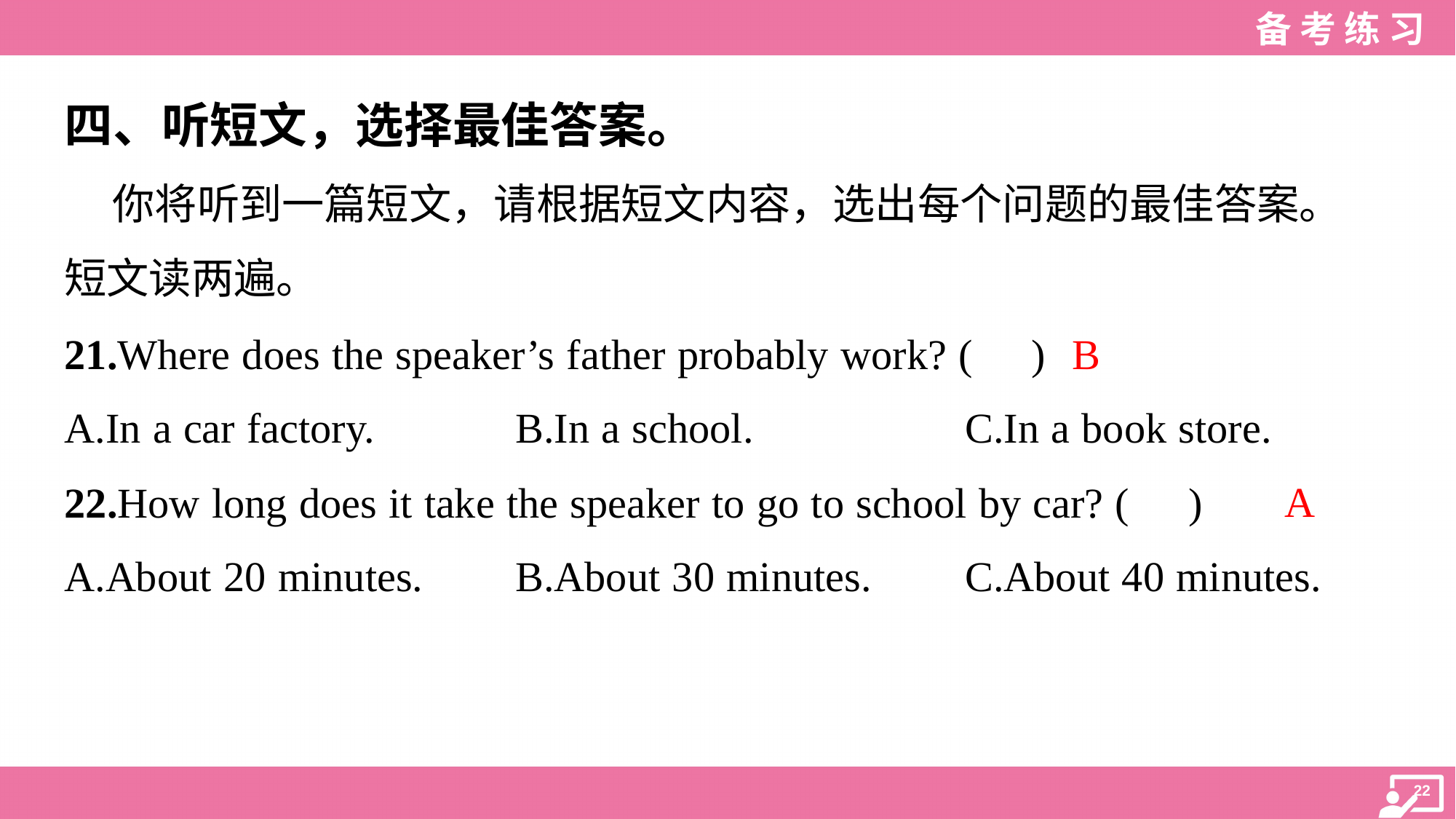

四、听短文，选择最佳答案。
    你将听到一篇短文，请根据短文内容，选出每个问题的最佳答案。
短文读两遍。
B
21.Where does the speaker’s father probably work? (     )
A.In a car factory.	B.In a school.	C.In a book store.
A
22.How long does it take the speaker to go to school by car? (     )
A.About 20 minutes.	B.About 30 minutes.	C.About 40 minutes.